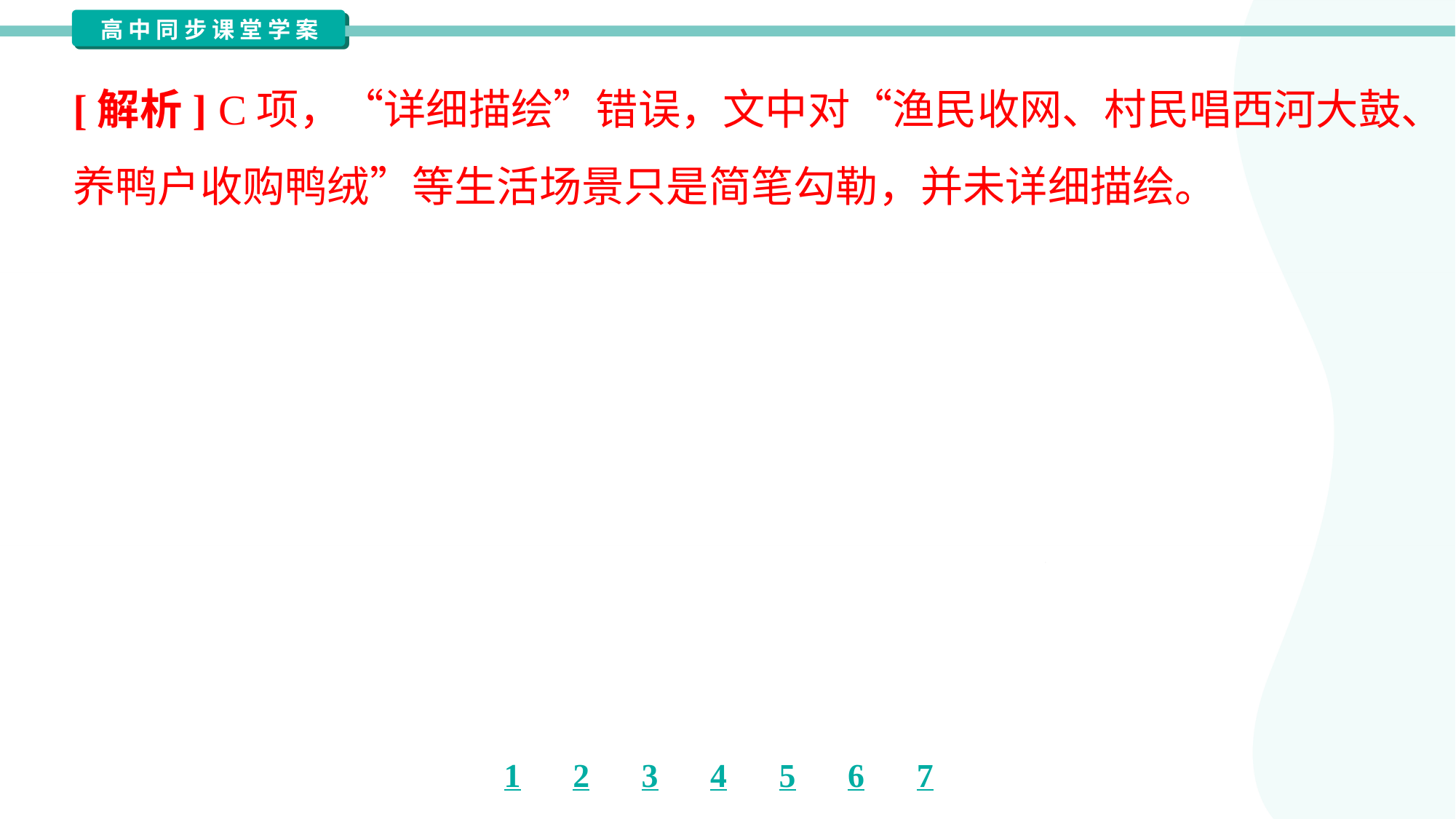

[解析] C项，“详细描绘”错误，文中对“渔民收网、村民唱西河大鼓、
养鸭户收购鸭绒”等生活场景只是简笔勾勒，并未详细描绘。